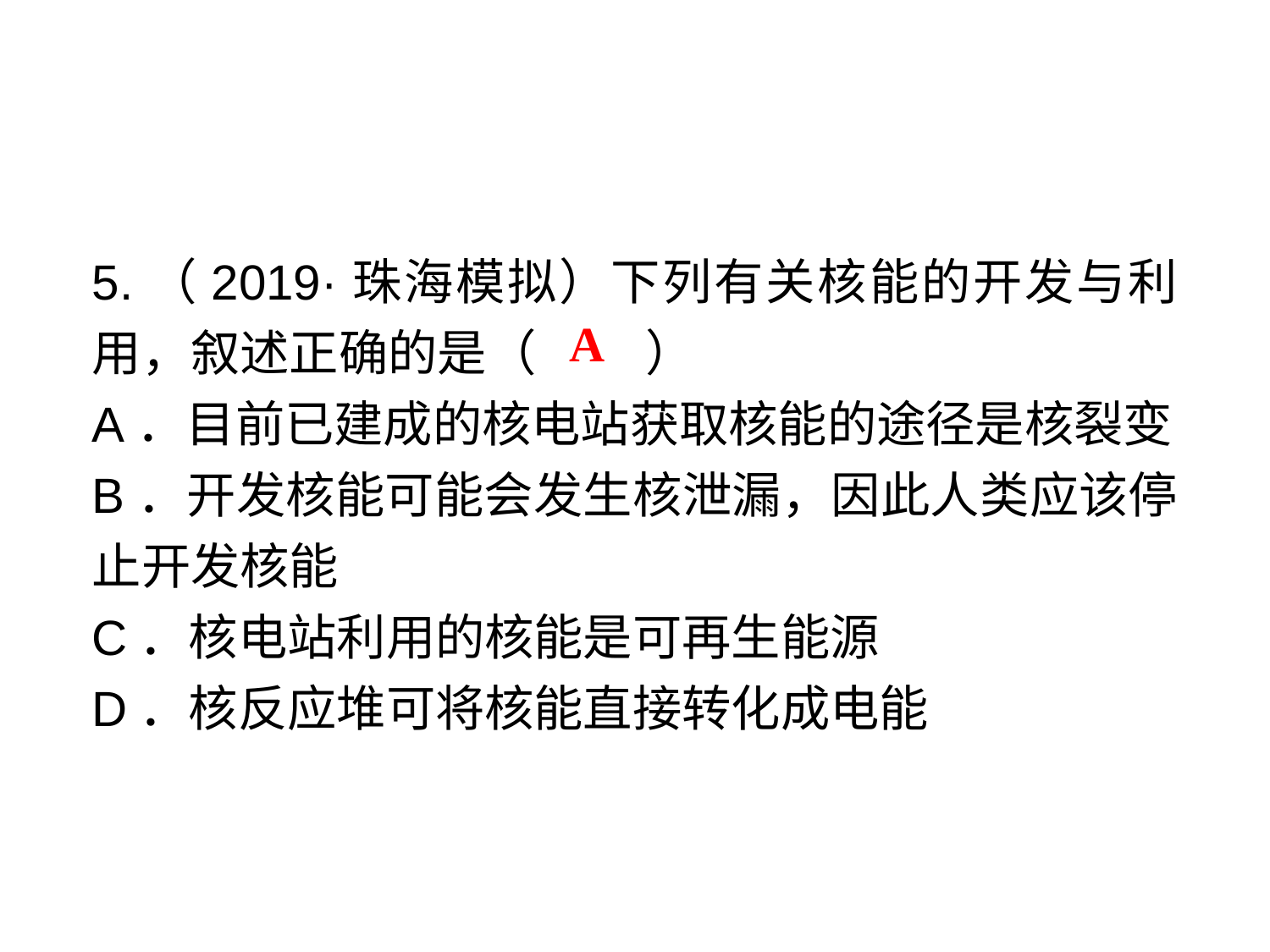

5.（2019·珠海模拟）下列有关核能的开发与利用，叙述正确的是（　 　）
A．目前已建成的核电站获取核能的途径是核裂变
B．开发核能可能会发生核泄漏，因此人类应该停止开发核能
C．核电站利用的核能是可再生能源
D．核反应堆可将核能直接转化成电能
A